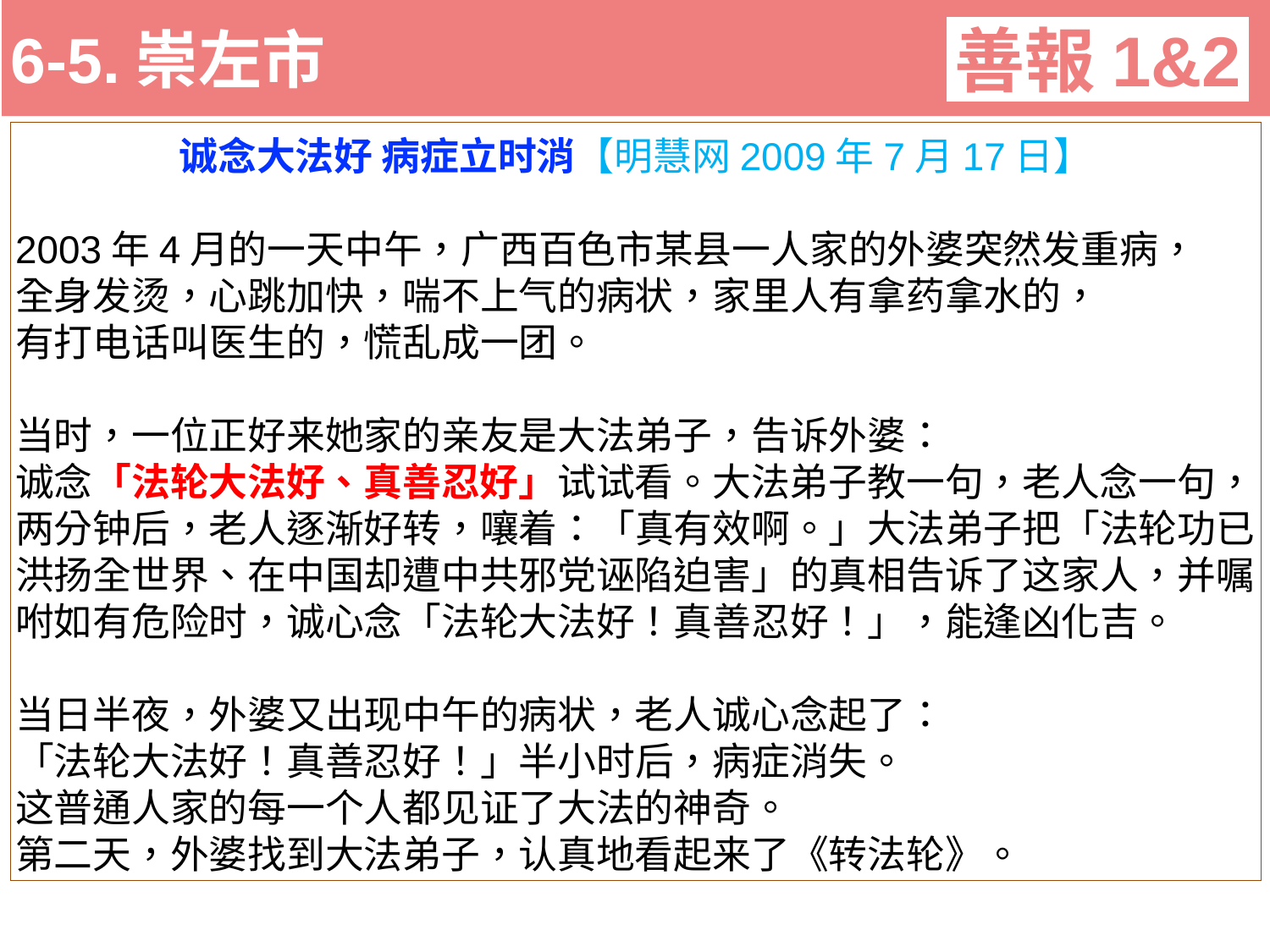

6-5.崇左市
善報1&2
11-3. XX市官員惡報實例
诚念大法好 病症立时消【明慧网2009年7月17日】
2003年4月的一天中午，广西百色市某县一人家的外婆突然发重病，
全身发烫，心跳加快，喘不上气的病状，家里人有拿药拿水的，
有打电话叫医生的，慌乱成一团。

当时，一位正好来她家的亲友是大法弟子，告诉外婆：
诚念「法轮大法好、真善忍好」试试看。大法弟子教一句，老人念一句，两分钟后，老人逐渐好转，嚷着：「真有效啊。」大法弟子把「法轮功已洪扬全世界、在中国却遭中共邪党诬陷迫害」的真相告诉了这家人，并嘱咐如有危险时，诚心念「法轮大法好！真善忍好！」，能逢凶化吉。

当日半夜，外婆又出现中午的病状，老人诚心念起了：
「法轮大法好！真善忍好！」半小时后，病症消失。
这普通人家的每一个人都见证了大法的神奇。
第二天，外婆找到大法弟子，认真地看起来了《转法轮》。